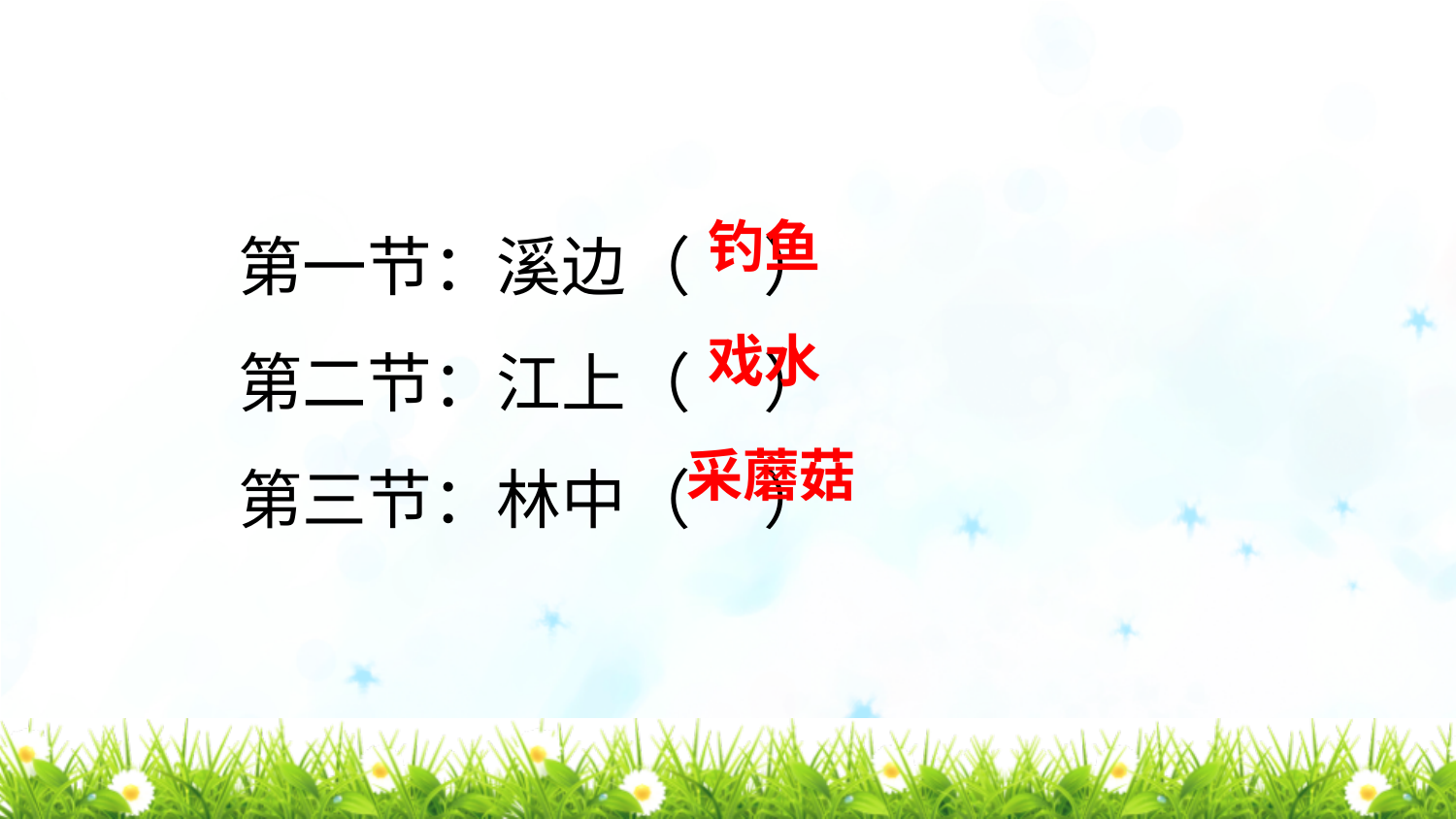

第一节：溪边（     ）
第二节：江上（     ）
第三节：林中（     ）
钓鱼
戏水
采蘑菇